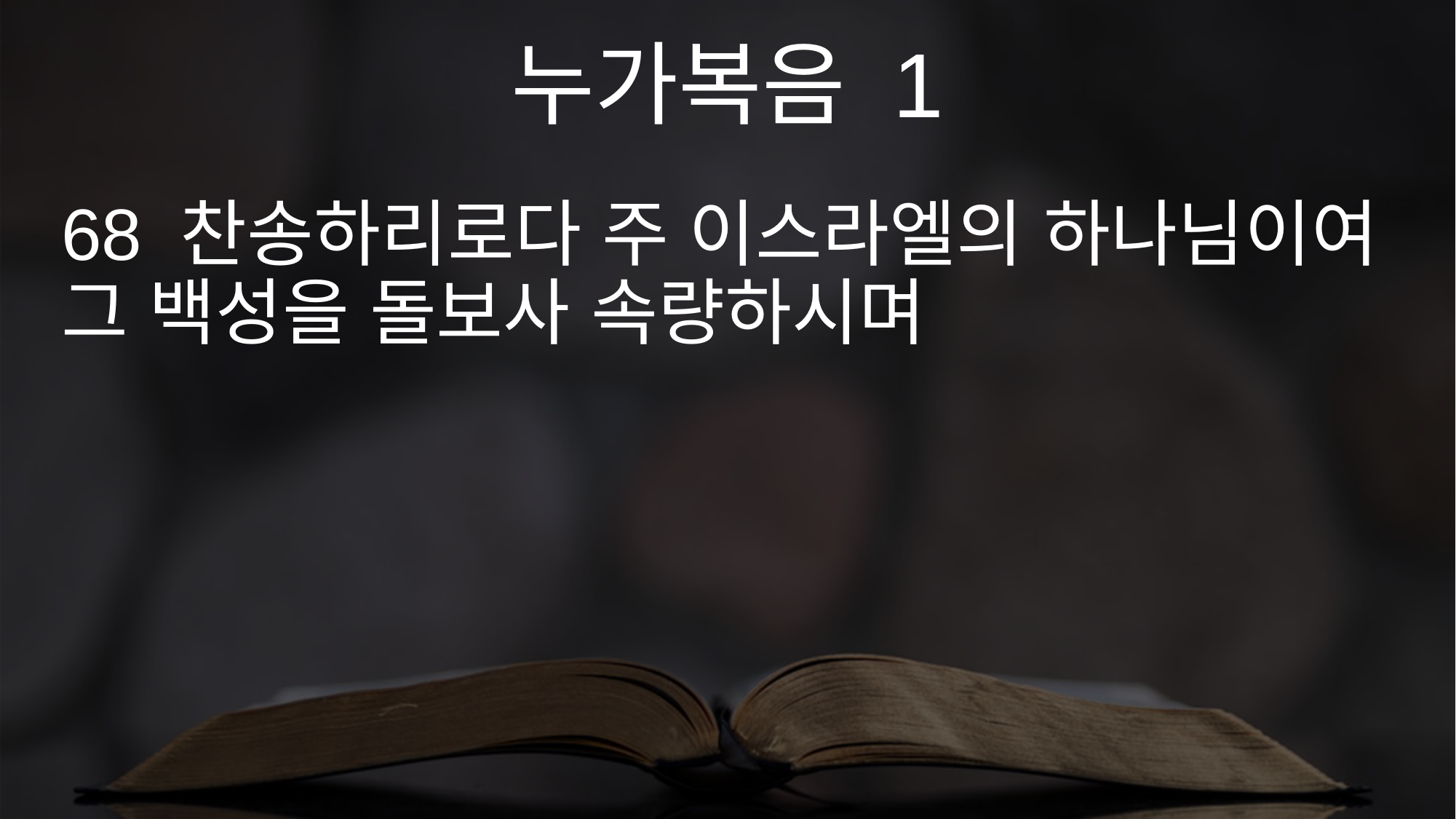

누가복음 1
68 찬송하리로다 주 이스라엘의 하나님이여 그 백성을 돌보사 속량하시며